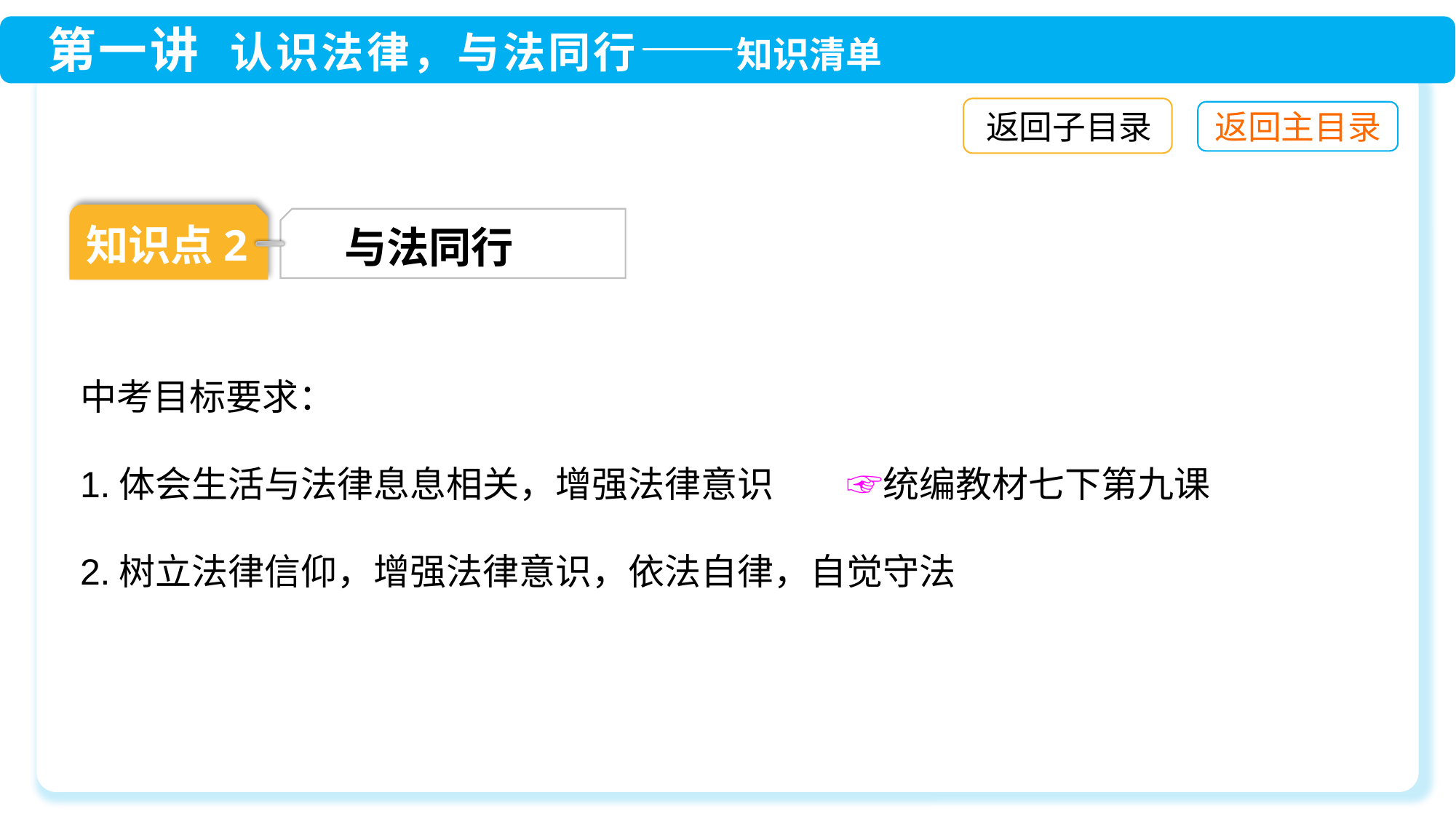

返回子目录
知识点2
与法同行

中考目标要求：
1.体会生活与法律息息相关，增强法律意识　　☞统编教材七下第九课
2.树立法律信仰，增强法律意识，依法自律，自觉守法